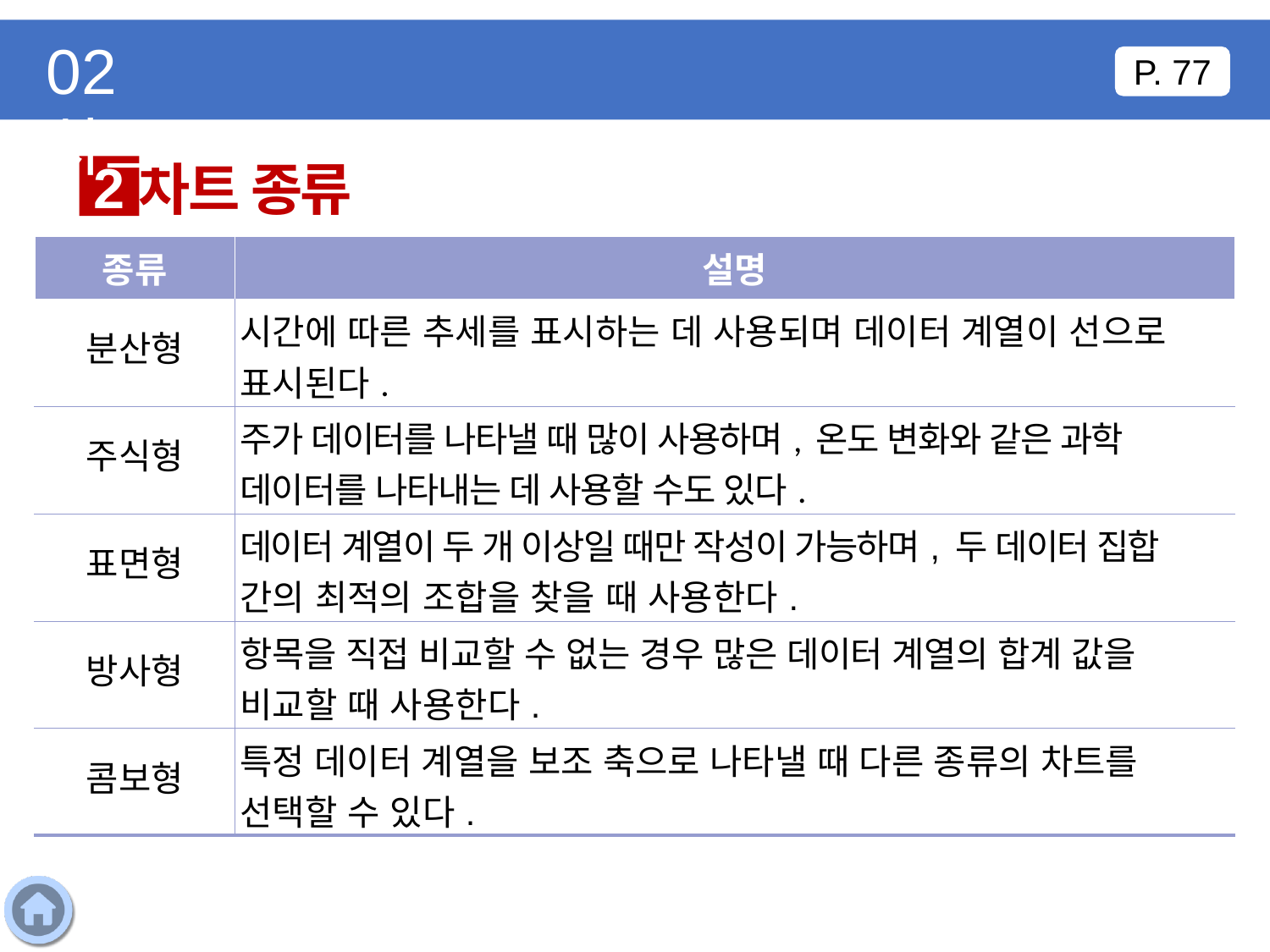

02 차트
P. 77
차트 종류
2
| 종류 | 설명 |
| --- | --- |
| 분산형 | 시간에 따른 추세를 표시하는 데 사용되며 데이터 계열이 선으로 표시된다. |
| 주식형 | 주가 데이터를 나타낼 때 많이 사용하며, 온도 변화와 같은 과학 데이터를 나타내는 데 사용할 수도 있다. |
| 표면형 | 데이터 계열이 두 개 이상일 때만 작성이 가능하며, 두 데이터 집합 간의 최적의 조합을 찾을 때 사용한다. |
| 방사형 | 항목을 직접 비교할 수 없는 경우 많은 데이터 계열의 합계 값을 비교할 때 사용한다. |
| 콤보형 | 특정 데이터 계열을 보조 축으로 나타낼 때 다른 종류의 차트를 선택할 수 있다. |